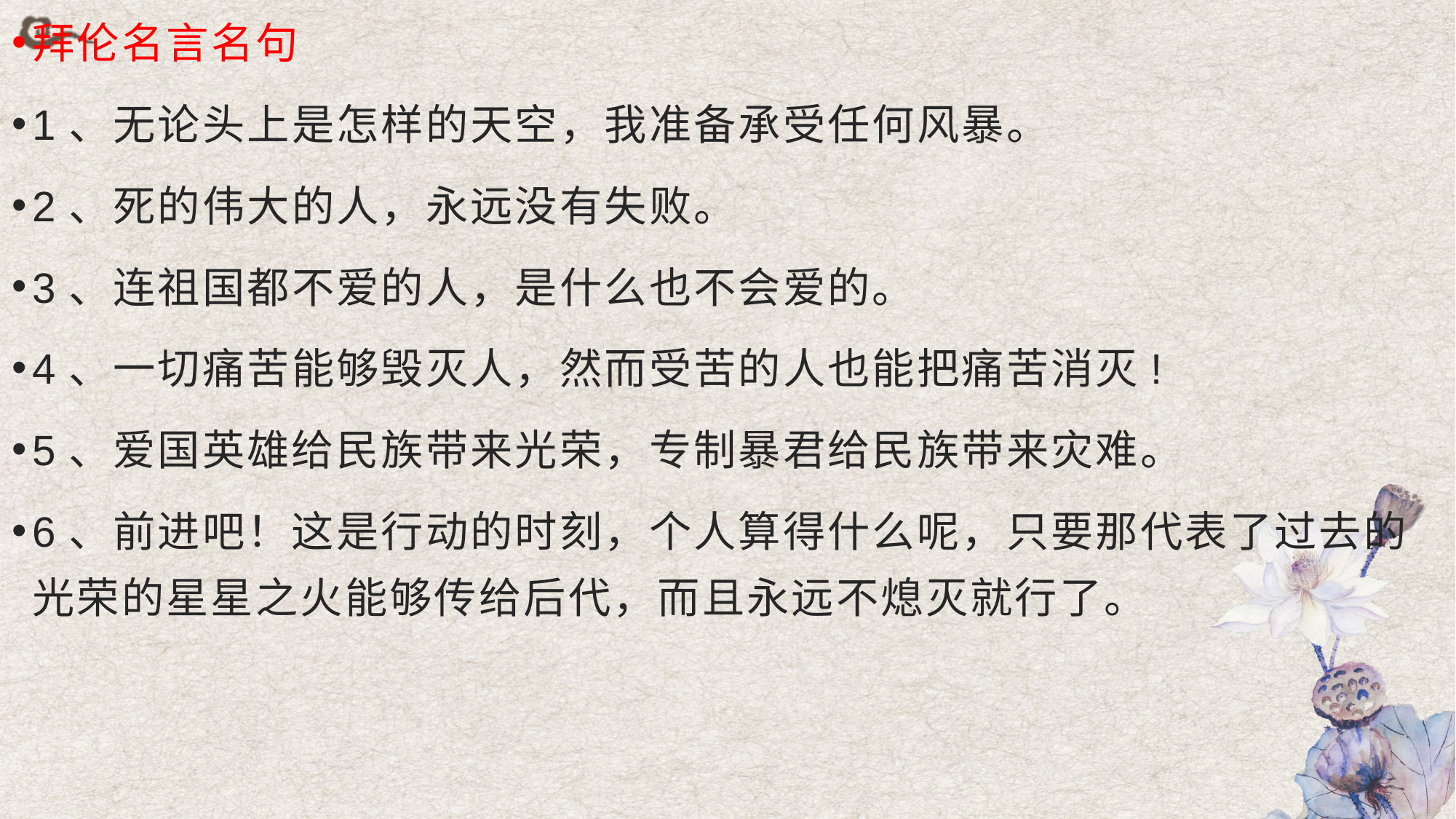

拜伦名言名句
1、无论头上是怎样的天空，我准备承受任何风暴。
2、死的伟大的人，永远没有失败。
3、连祖国都不爱的人，是什么也不会爱的。
4、一切痛苦能够毁灭人，然而受苦的人也能把痛苦消灭!
5、爱国英雄给民族带来光荣，专制暴君给民族带来灾难。
6、前进吧！这是行动的时刻，个人算得什么呢，只要那代表了过去的光荣的星星之火能够传给后代，而且永远不熄灭就行了。

#